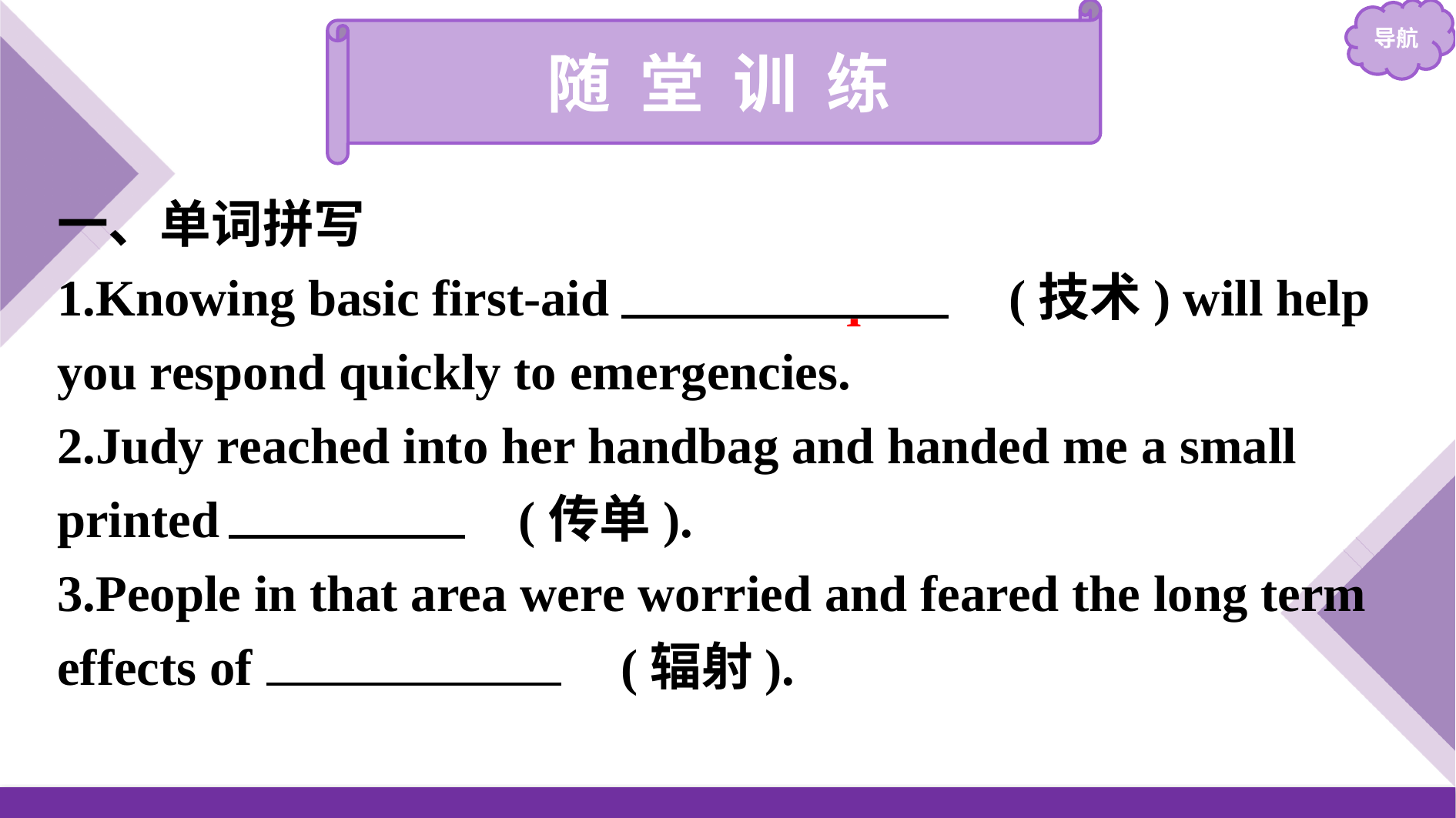

随  堂  训  练
一、单词拼写
1.Knowing basic first-aid 　techniques　(技术) will help you respond quickly to emergencies.
2.Judy reached into her handbag and handed me a small printed 　leaflet　(传单).
3.People in that area were worried and feared the long term effects of 　radiation　(辐射).